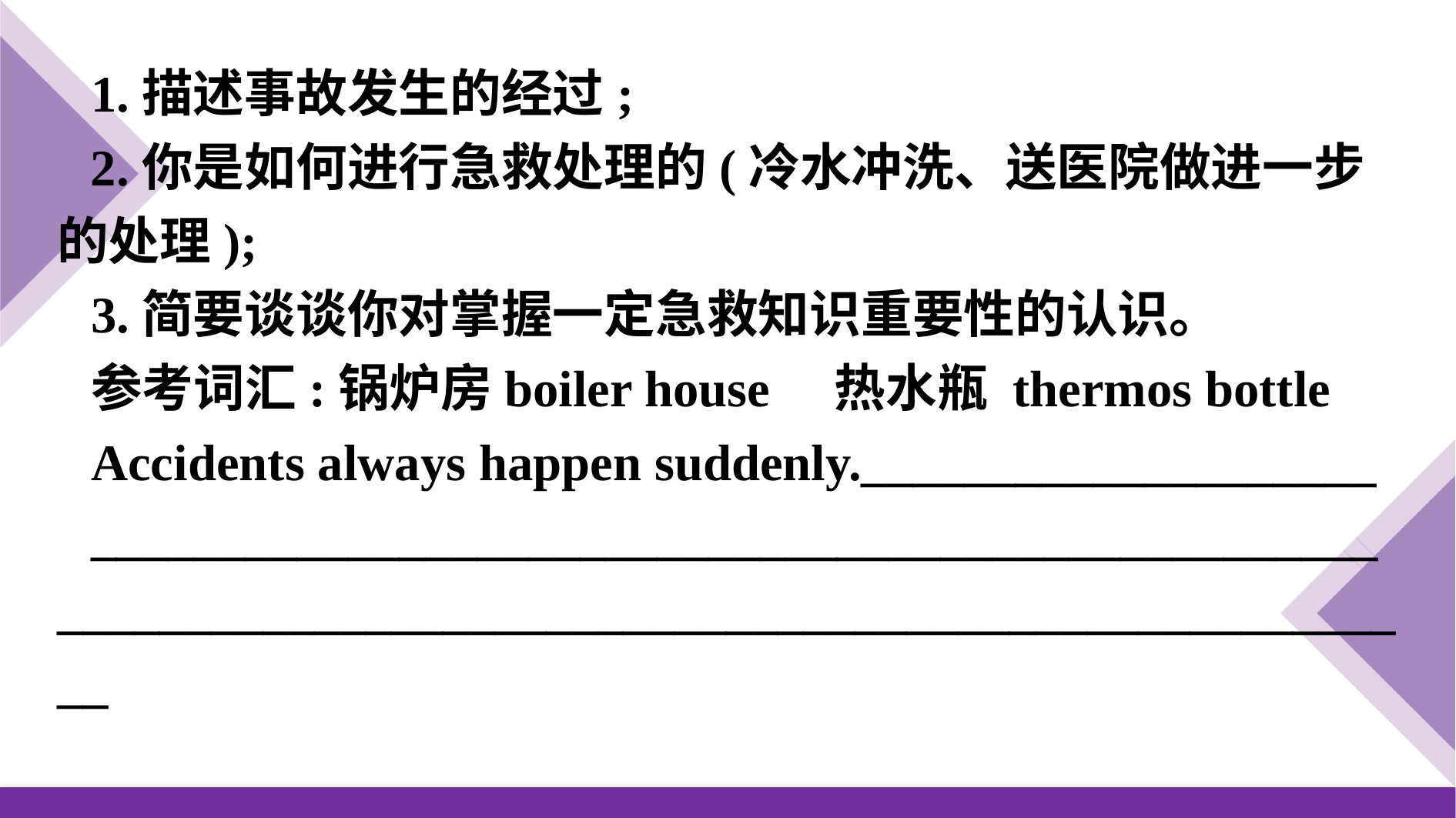

1.描述事故发生的经过;
2.你是如何进行急救处理的(冷水冲洗、送医院做进一步的处理);
3.简要谈谈你对掌握一定急救知识重要性的认识。
参考词汇:锅炉房boiler house　热水瓶 thermos bottle
Accidents always happen suddenly.____________________
________________________________________________________________________________________________________